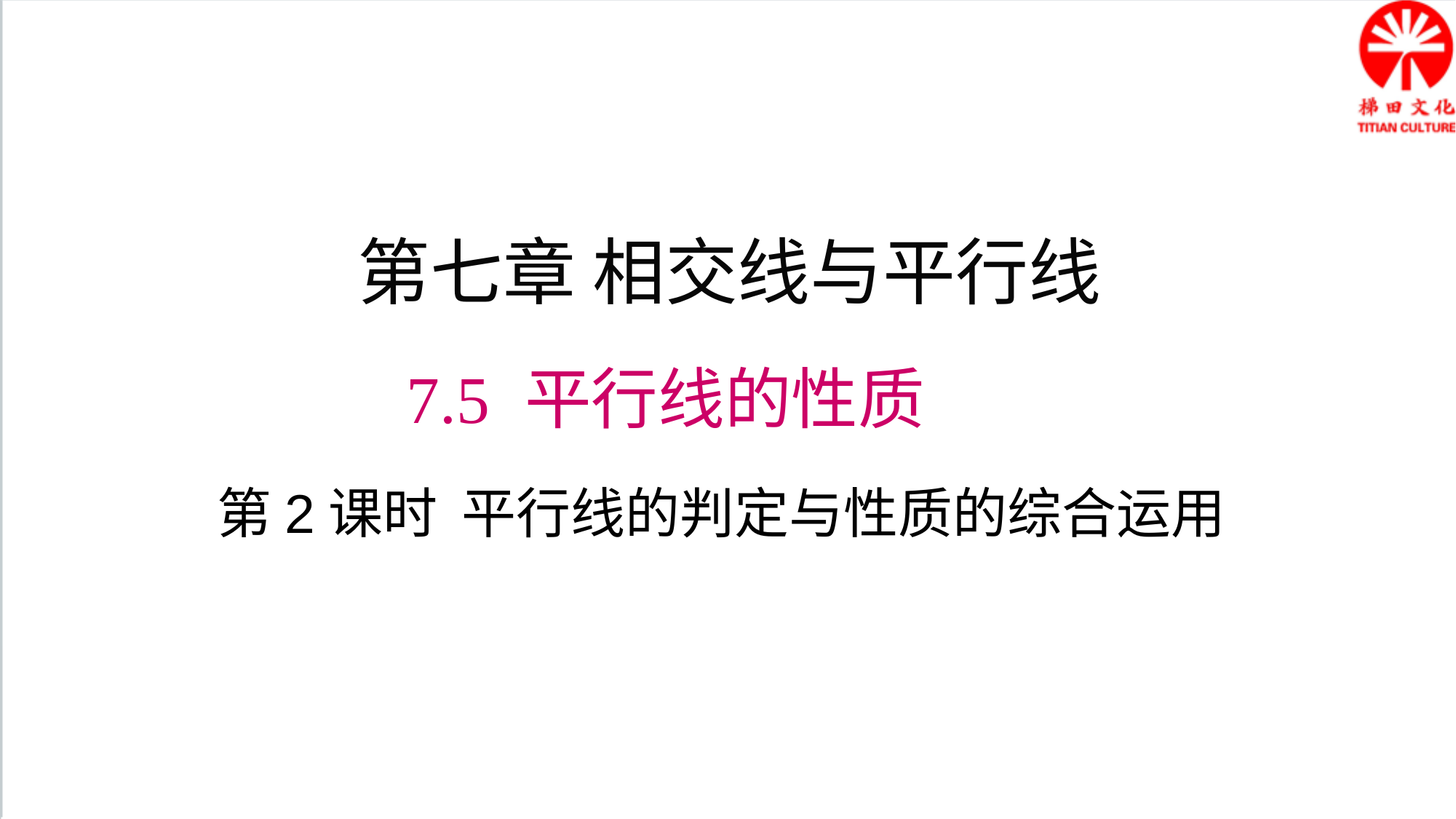

第七章 相交线与平行线
7.5 平行线的性质
第2课时  平行线的判定与性质的综合运用